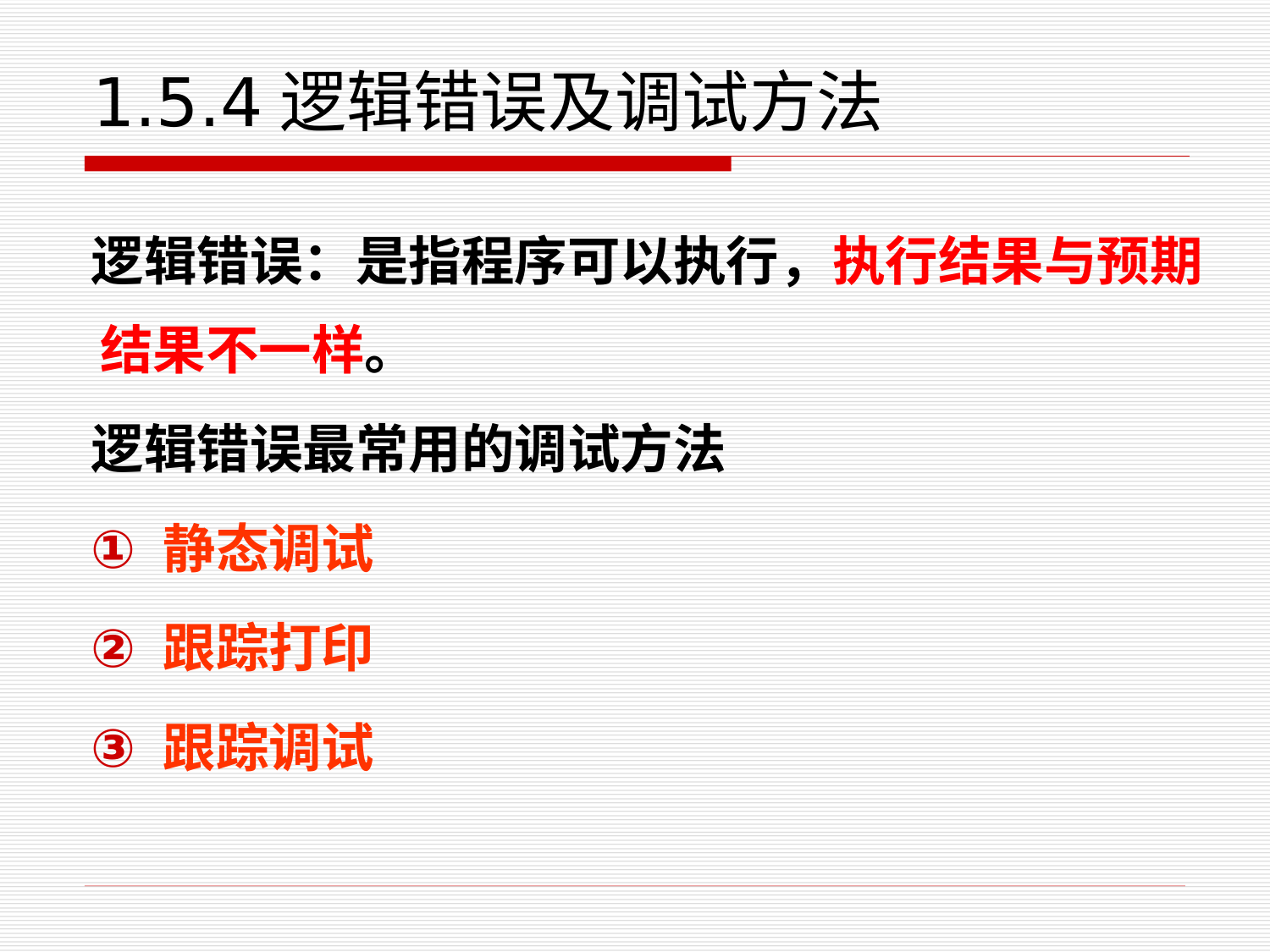

# 1.5.4逻辑错误及调试方法
逻辑错误：是指程序可以执行，执行结果与预期结果不一样。
逻辑错误最常用的调试方法
静态调试
跟踪打印
跟踪调试